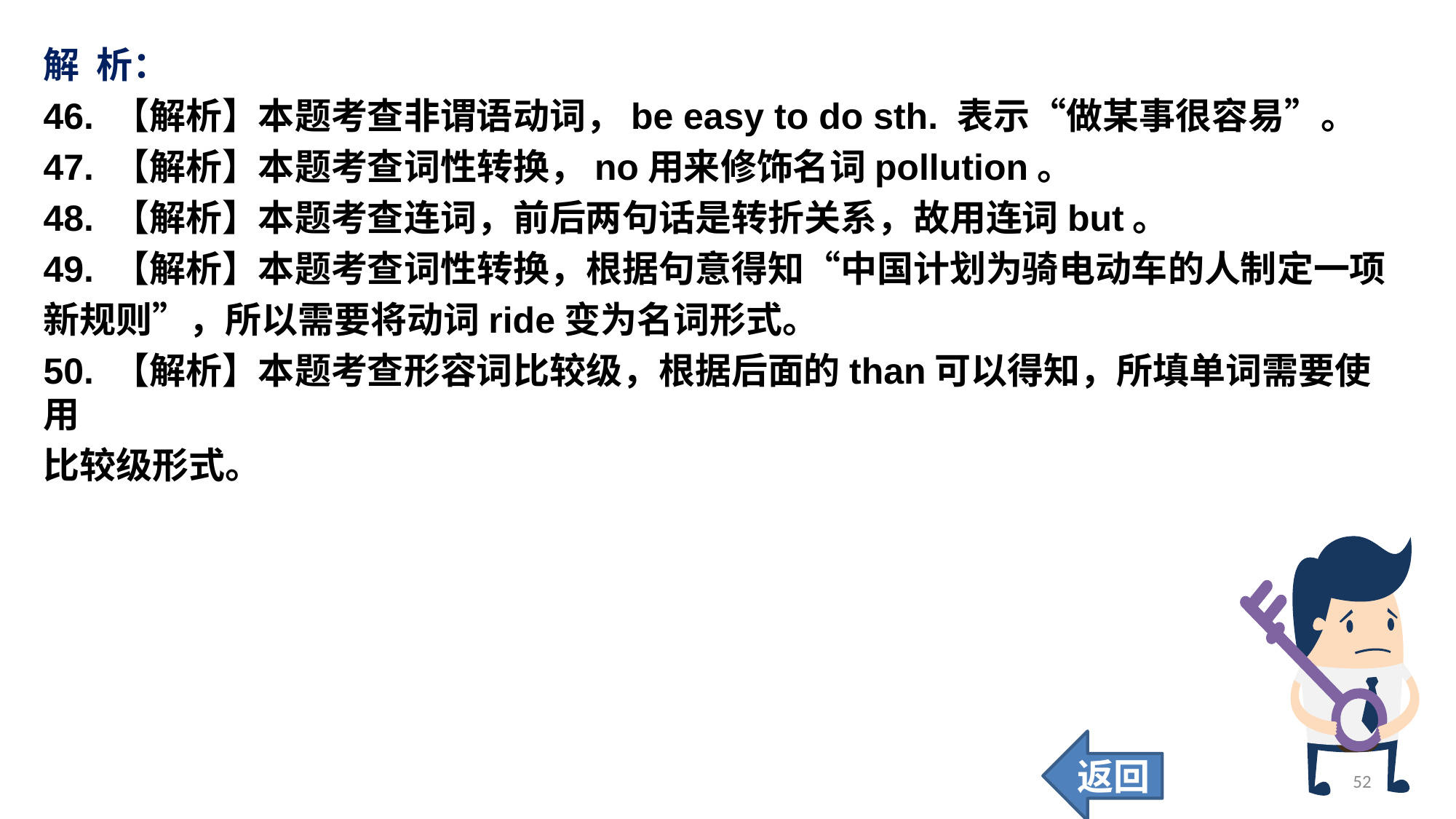

解  析：
46. 【解析】本题考查非谓语动词，be easy to do sth. 表示“做某事很容易”。
47. 【解析】本题考查词性转换，no用来修饰名词pollution。
48. 【解析】本题考查连词，前后两句话是转折关系，故用连词but。
49. 【解析】本题考查词性转换，根据句意得知“中国计划为骑电动车的人制定一项
新规则”，所以需要将动词ride变为名词形式。
50. 【解析】本题考查形容词比较级，根据后面的than可以得知，所填单词需要使用
比较级形式。

返回
52